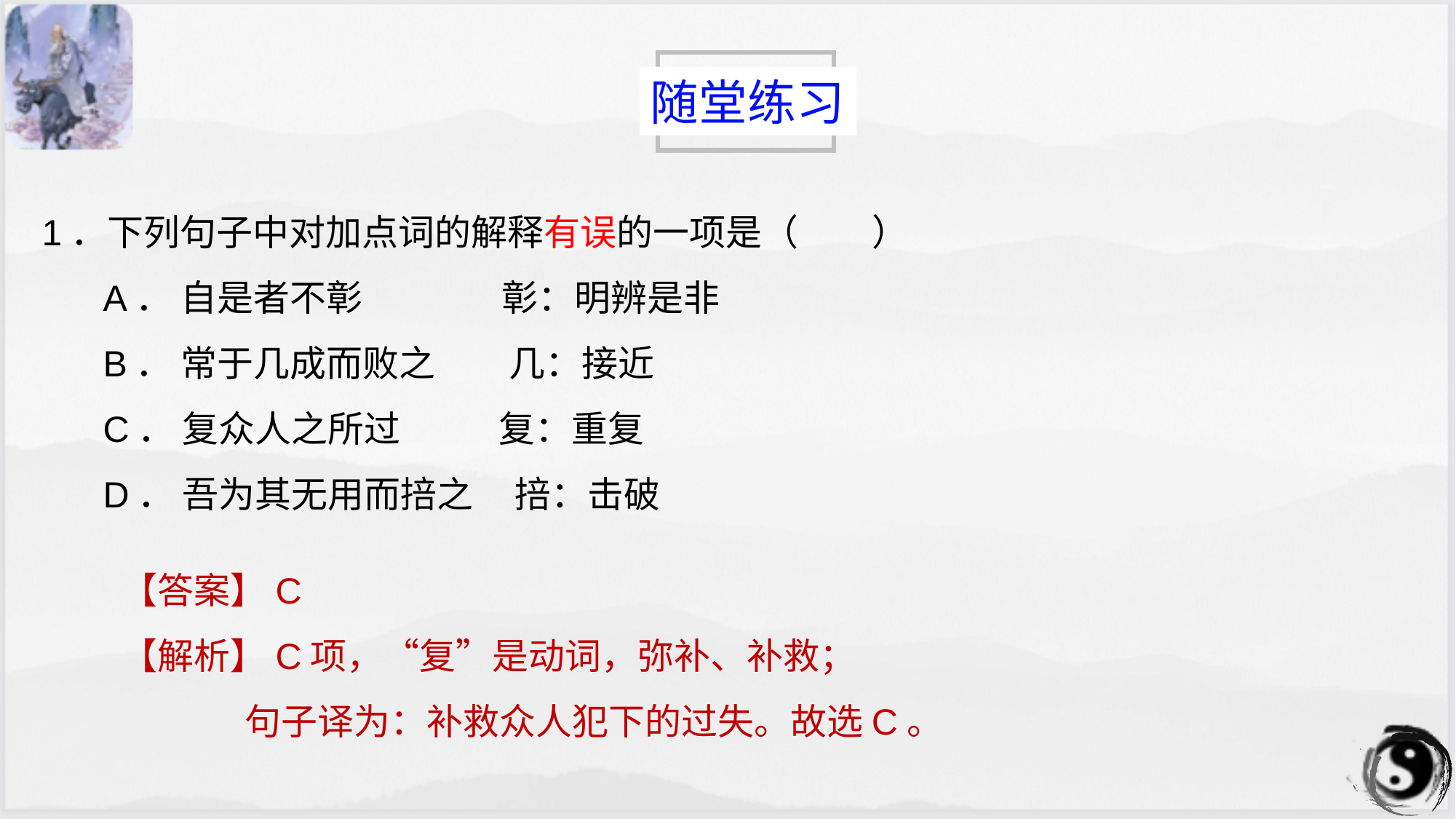

随堂练习
1．下列句子中对加点词的解释有误的一项是（         ）
      A． 自是者不彰                 彰：明辨是非
      B． 常于几成而败之         几：接近
      C． 复众人之所过            复：重复
      D． 吾为其无用而掊之     掊：击破

【答案】C
【解析】C项，“复”是动词，弥补、补救；
              句子译为：补救众人犯下的过失。故选C。